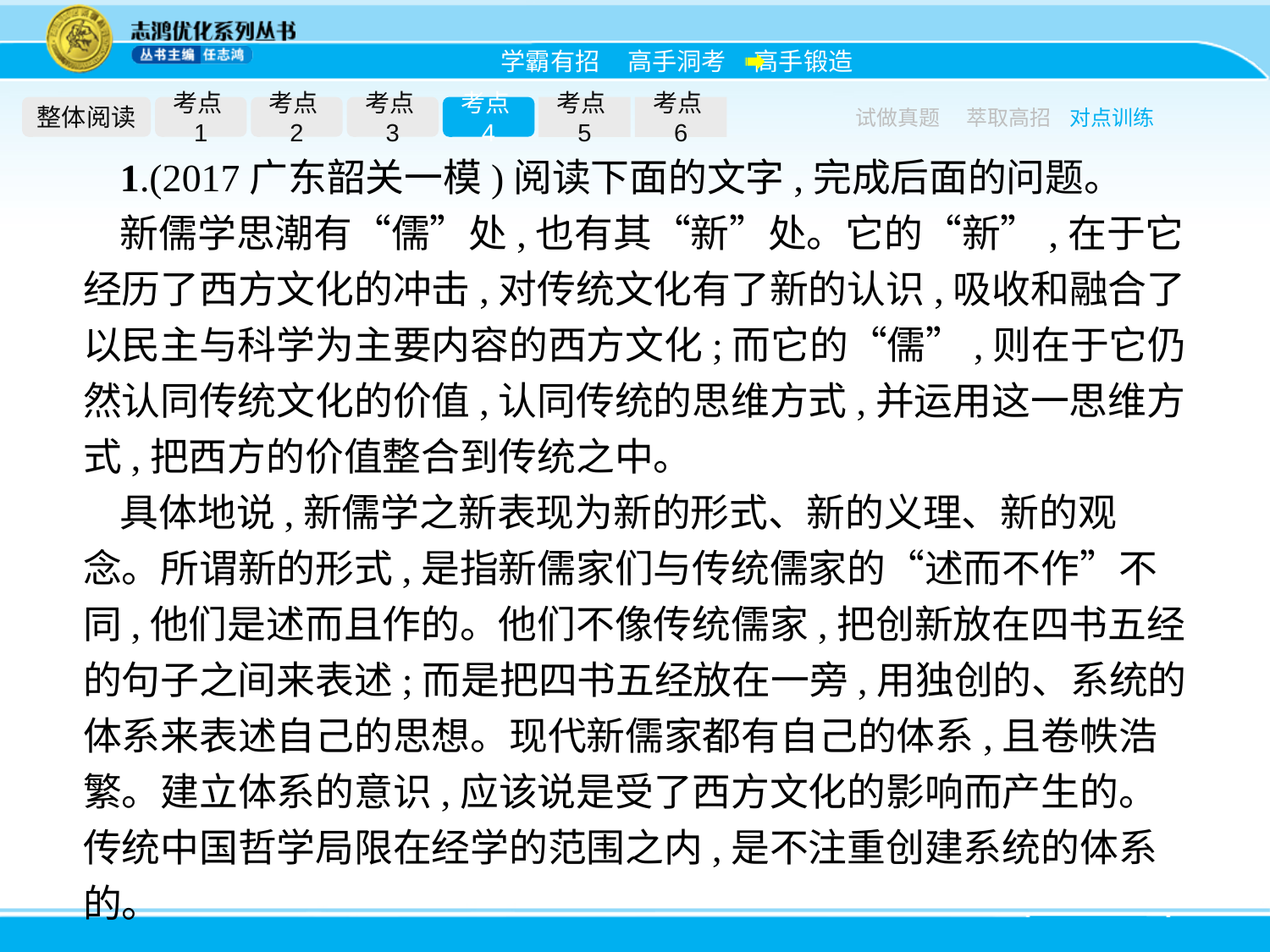

整体阅读
考点1
考点2
考点3
考点4
考点5
考点6
试做真题
萃取高招
对点训练
1.(2017广东韶关一模)阅读下面的文字,完成后面的问题。
新儒学思潮有“儒”处,也有其“新”处。它的“新”,在于它经历了西方文化的冲击,对传统文化有了新的认识,吸收和融合了以民主与科学为主要内容的西方文化;而它的“儒”,则在于它仍然认同传统文化的价值,认同传统的思维方式,并运用这一思维方式,把西方的价值整合到传统之中。
具体地说,新儒学之新表现为新的形式、新的义理、新的观念。所谓新的形式,是指新儒家们与传统儒家的“述而不作”不同,他们是述而且作的。他们不像传统儒家,把创新放在四书五经的句子之间来表述;而是把四书五经放在一旁,用独创的、系统的体系来表述自己的思想。现代新儒家都有自己的体系,且卷帙浩繁。建立体系的意识,应该说是受了西方文化的影响而产生的。传统中国哲学局限在经学的范围之内,是不注重创建系统的体系的。